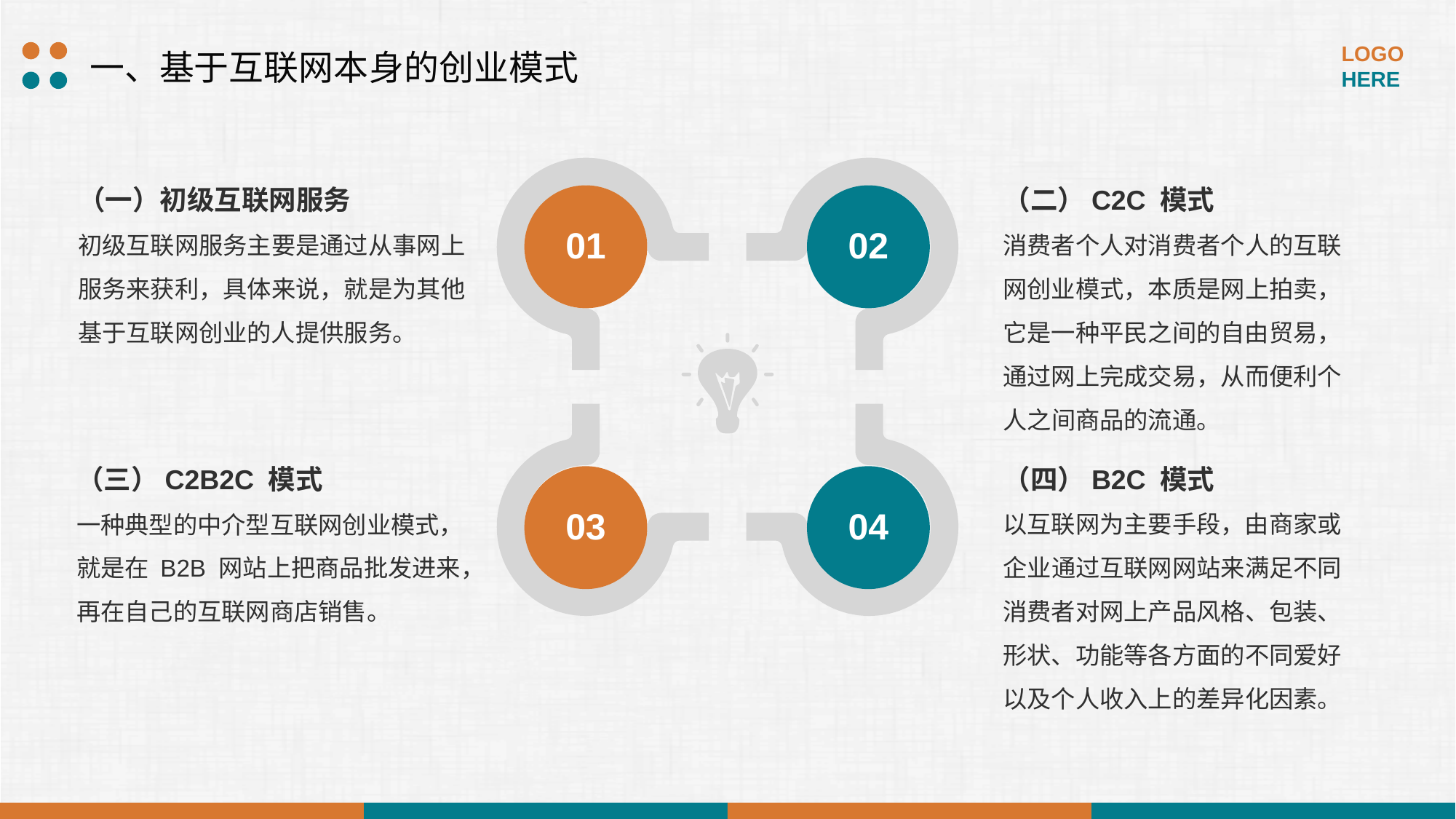

一、基于互联网本身的创业模式

01
02

03
04
（一）初级互联网服务
初级互联网服务主要是通过从事网上服务来获利，具体来说，就是为其他基于互联网创业的人提供服务。
（三）C2B2C 模式
一种典型的中介型互联网创业模式，就是在 B2B 网站上把商品批发进来，再在自己的互联网商店销售。
（二）C2C 模式
消费者个人对消费者个人的互联网创业模式，本质是网上拍卖，它是一种平民之间的自由贸易，通过网上完成交易，从而便利个人之间商品的流通。
（四）B2C 模式
以互联网为主要手段，由商家或企业通过互联网网站来满足不同消费者对网上产品风格、包装、形状、功能等各方面的不同爱好以及个人收入上的差异化因素。